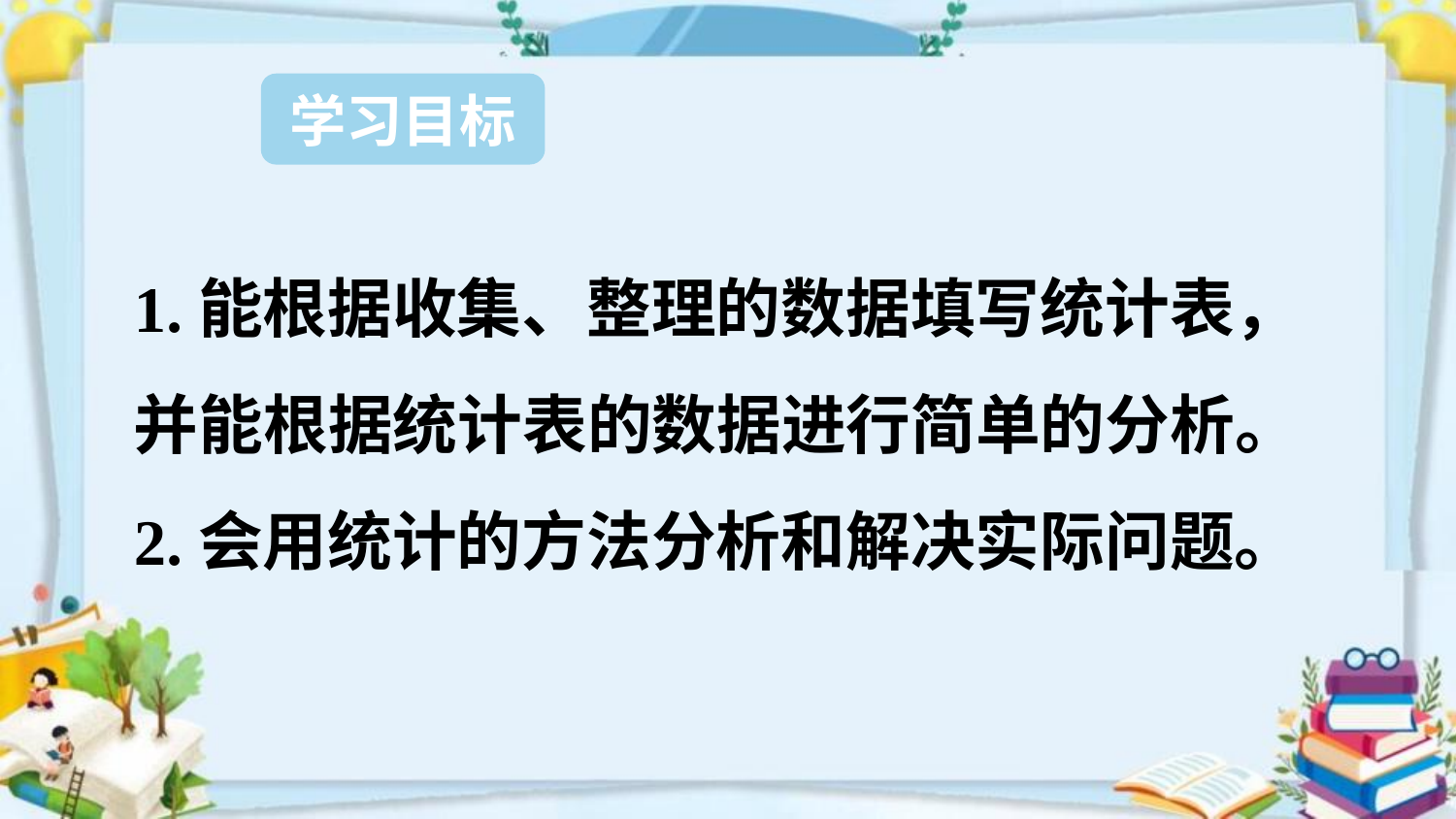

学习目标
1.能根据收集、整理的数据填写统计表，并能根据统计表的数据进行简单的分析。
2.会用统计的方法分析和解决实际问题。